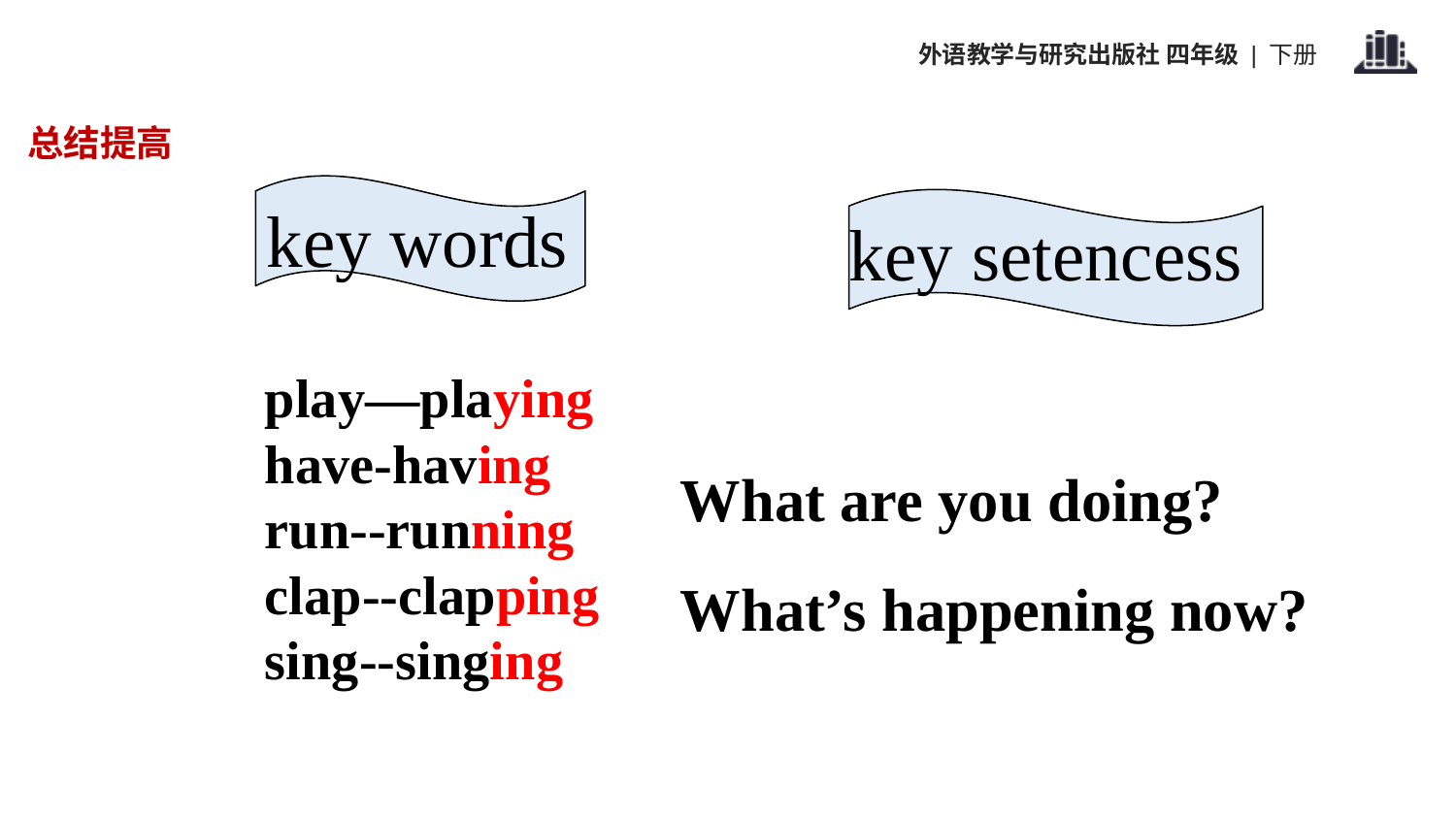

总结提高

key words

key setencess
play—playing
have-having
run--running
clap--clapping
sing--singing
What are you doing?
What’s happening now?